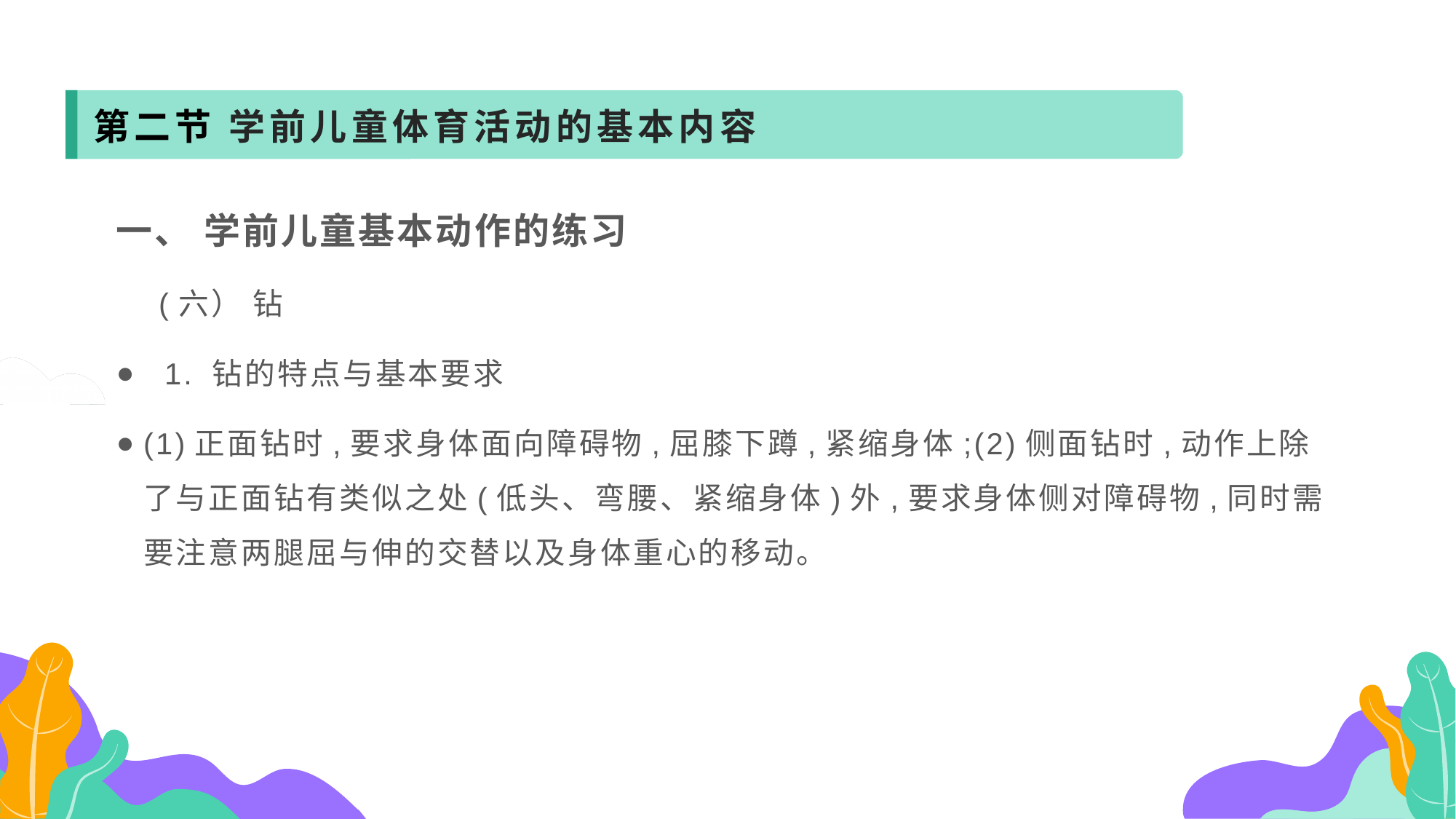

第二节 学前儿童体育活动的基本内容
一、 学前儿童基本动作的练习
    (六） 钻
  1. 钻的特点与基本要求
(1)正面钻时,要求身体面向障碍物,屈膝下蹲,紧缩身体;(2)侧面钻时,动作上除了与正面钻有类似之处(低头、弯腰、紧缩身体)外,要求身体侧对障碍物,同时需要注意两腿屈与伸的交替以及身体重心的移动。